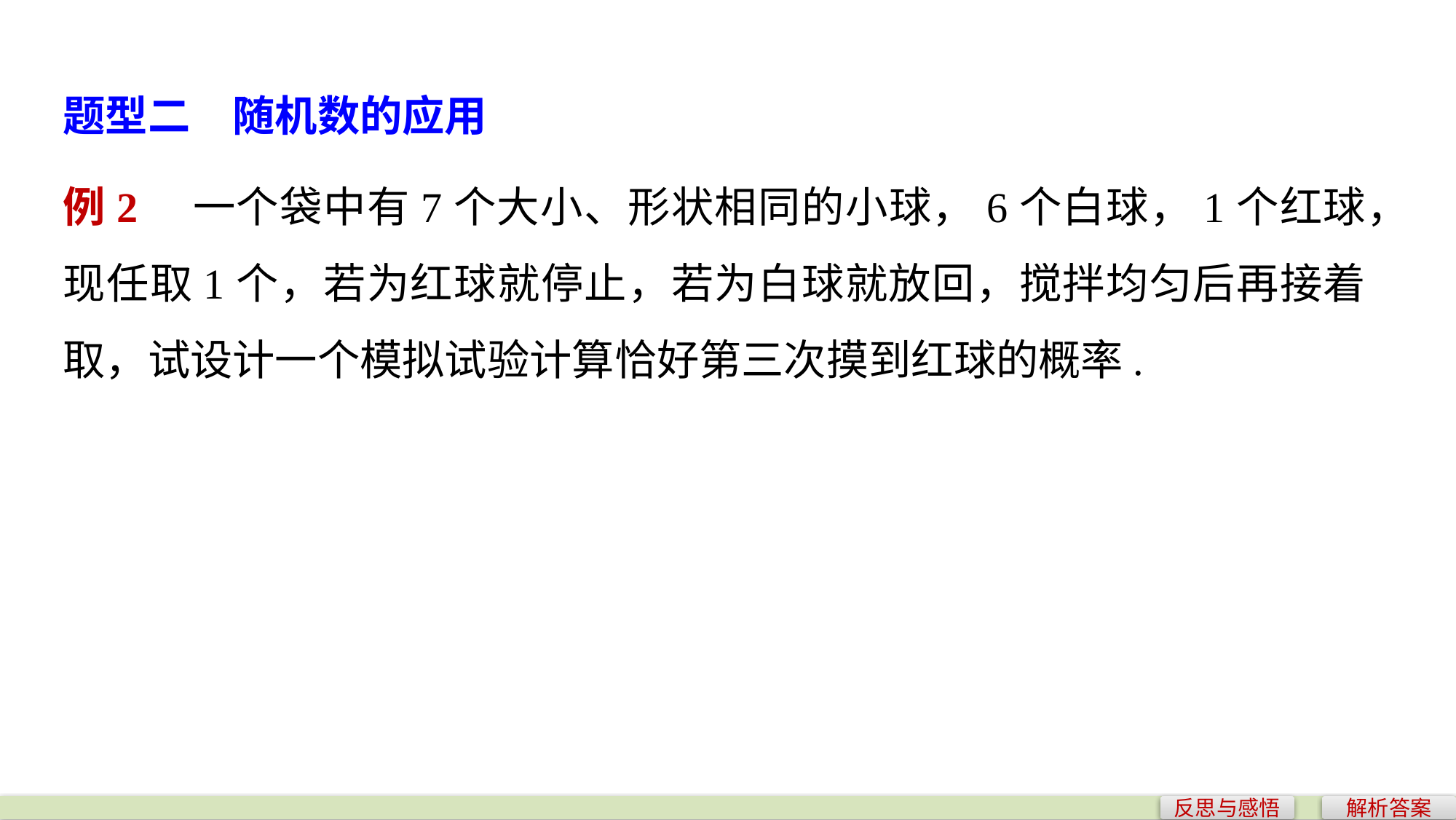

题型二　随机数的应用
例2　一个袋中有7个大小、形状相同的小球，6个白球，1个红球，现任取1个，若为红球就停止，若为白球就放回，搅拌均匀后再接着取，试设计一个模拟试验计算恰好第三次摸到红球的概率.
反思与感悟
解析答案